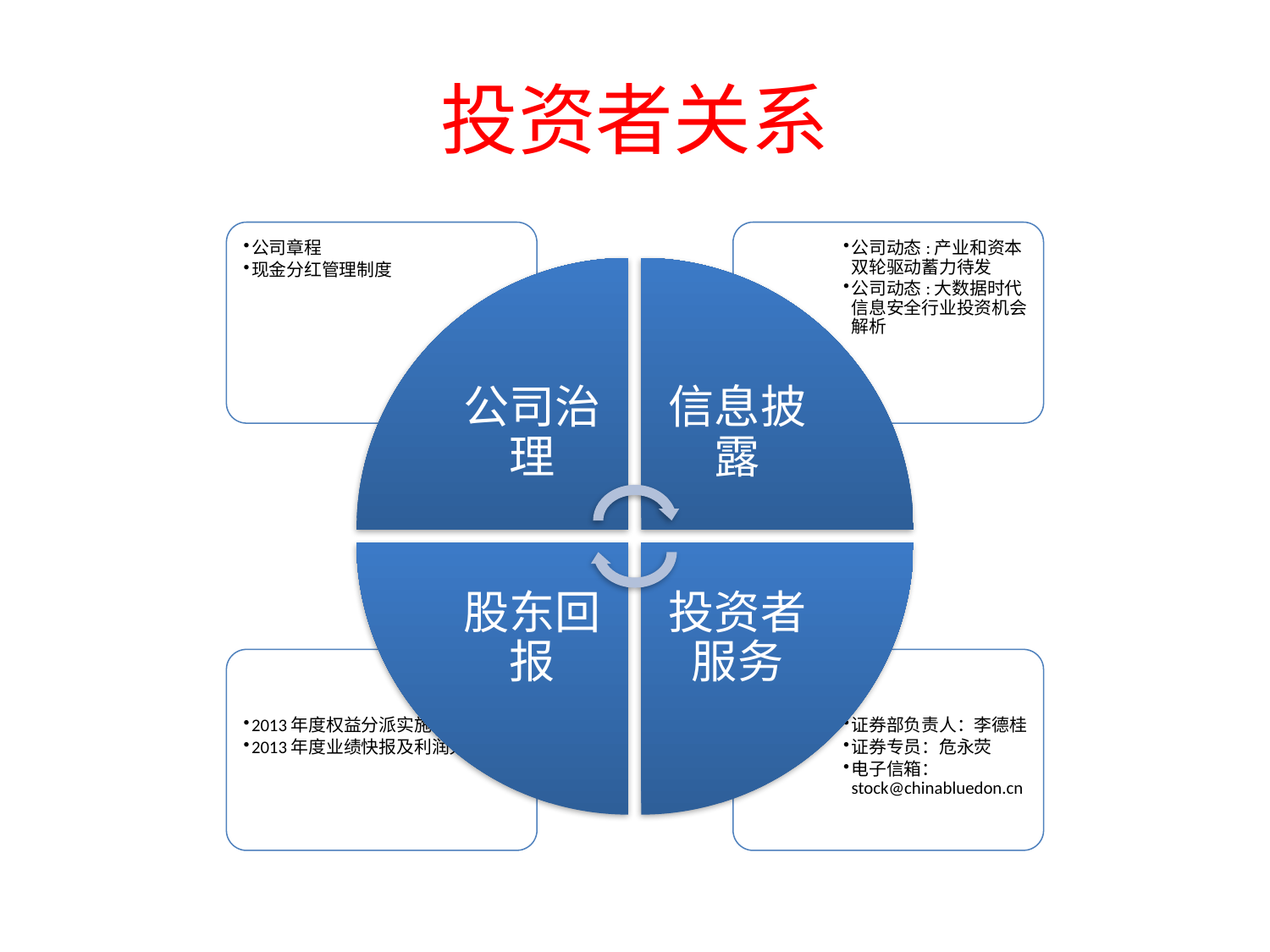

# 投资者关系
证券部负责人：李德桂
证券专员：危永荧
电子信箱：stock@chinabluedon.cn
2013年度权益分派实施公告
2013年度业绩快报及利润分配预案
公司动态:产业和资本双轮驱动蓄力待发
公司动态:大数据时代信息安全行业投资机会解析
公司章程
现金分红管理制度
公司治理
信息披露
投资者服务
股东回报